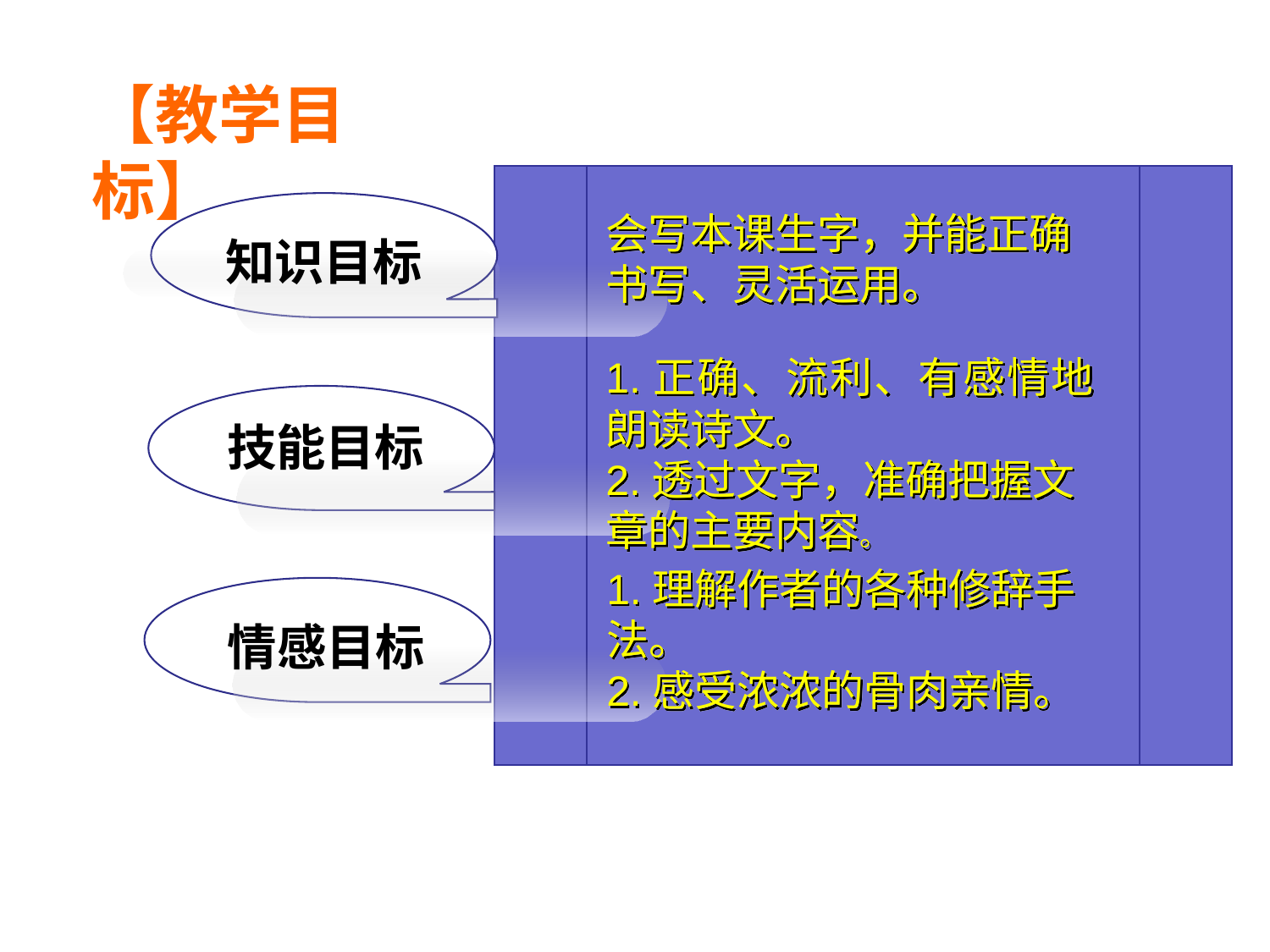

【教学目标】

会写本课生字，并能正确书写、灵活运用。

知识目标

1.正确、流利、有感情地朗读诗文。
2.透过文字，准确把握文章的主要内容。

技能目标

1.理解作者的各种修辞手法。
2.感受浓浓的骨肉亲情。
情感目标